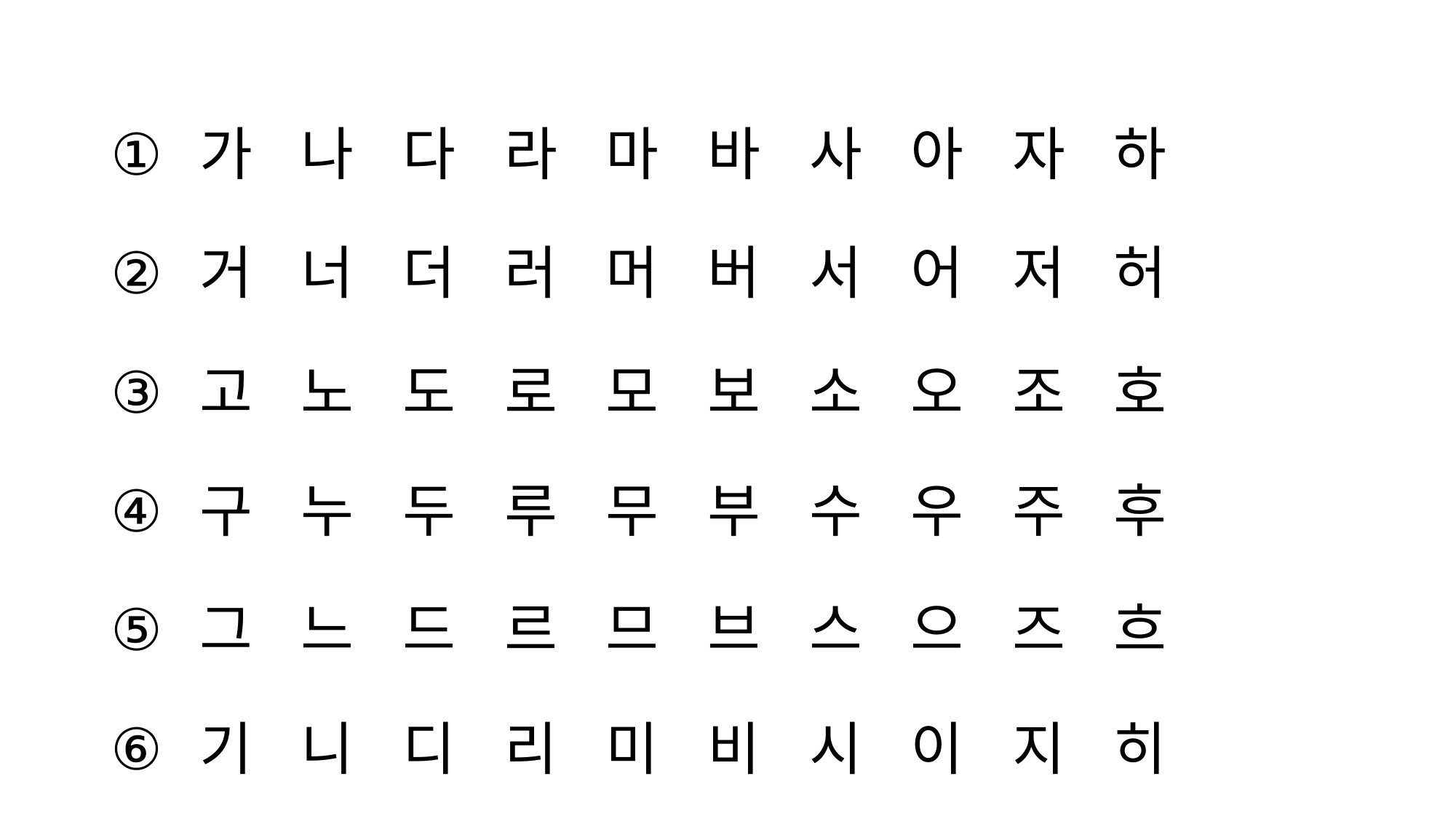

가   나   다   라   마   바   사   아   자   하
거   너   더   러   머   버   서   어   저   허
고   노   도   로   모   보   소   오   조   호
구   누   두   루   무   부   수   우   주   후
그   느   드   르   므   브   스   으   즈   흐
기   니   디   리   미   비   시   이   지   히